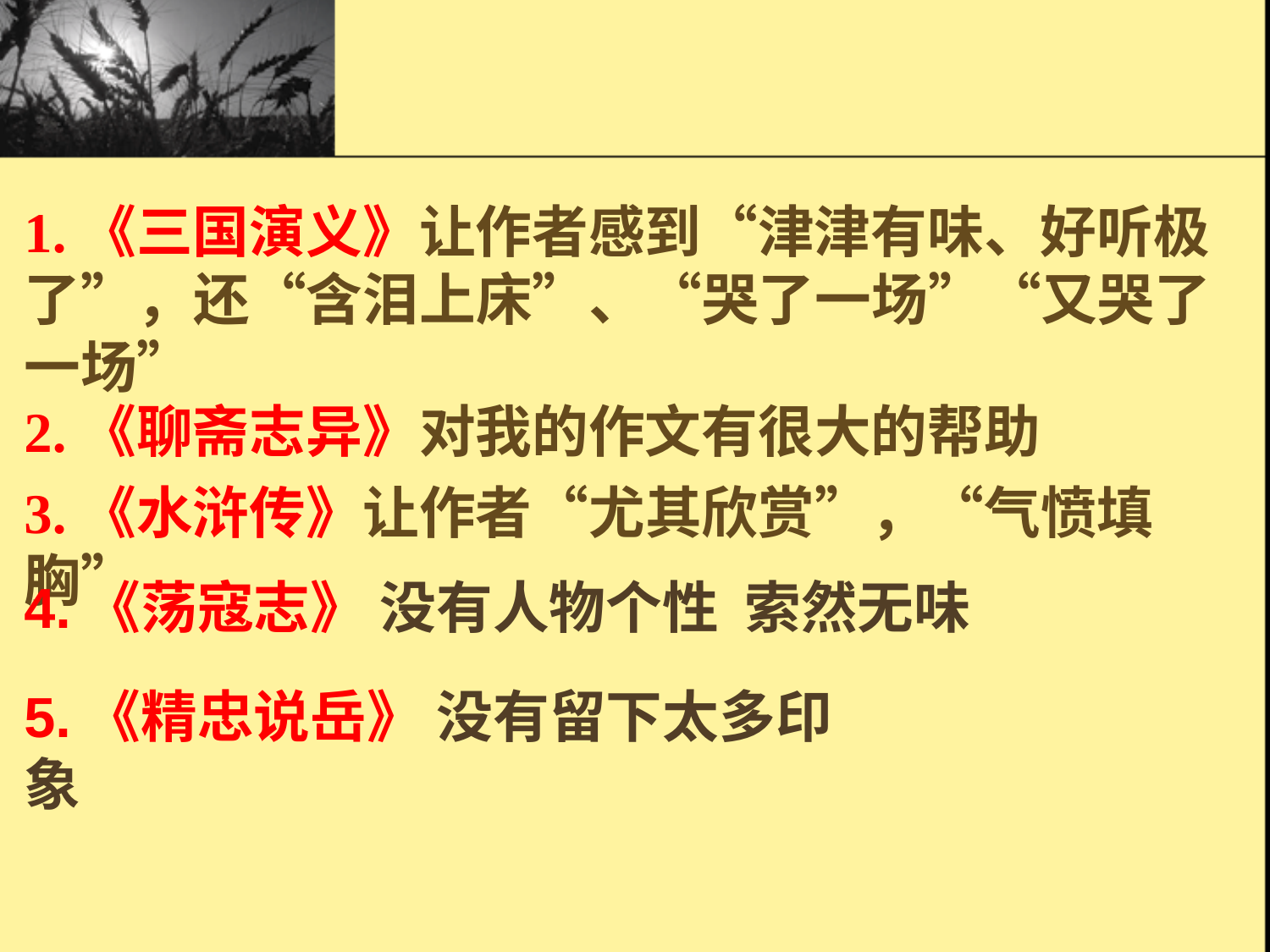

1.《三国演义》让作者感到“津津有味、好听极了”，还“含泪上床”、“哭了一场”“又哭了一场”
2.《聊斋志异》对我的作文有很大的帮助
3.《水浒传》让作者“尤其欣赏”，“气愤填胸”
4.《荡寇志》 没有人物个性  索然无味
5.《精忠说岳》 没有留下太多印象